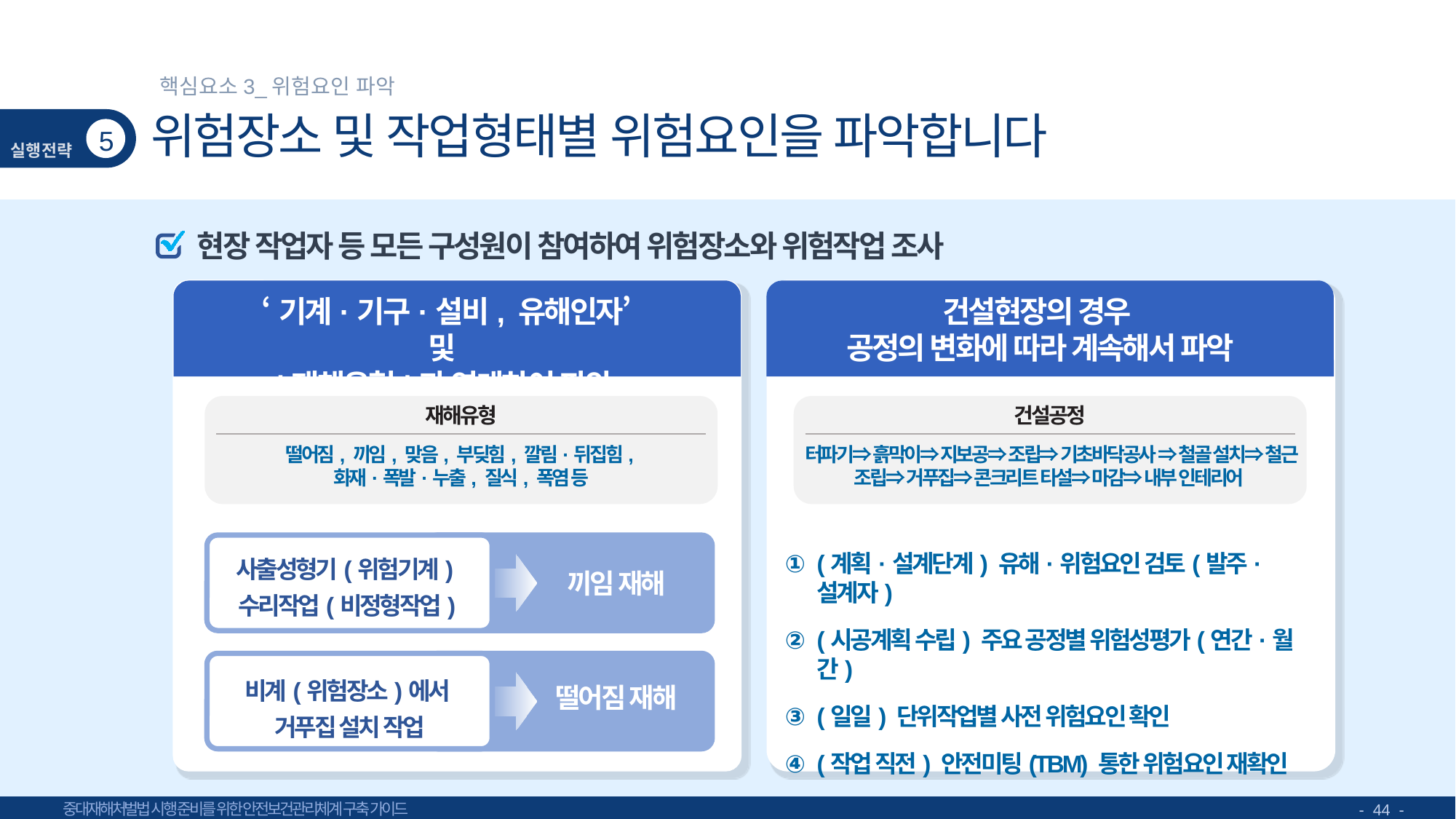

핵심요소3_위험요인 파악
# 위험장소 및 작업형태별 위험요인을 파악합니다
5
현장 작업자 등 모든 구성원이 참여하여 위험장소와 위험작업 조사

‘기계·기구·설비, 유해인자’ 및
'재해유형'과 연계하여 파악
건설현장의 경우
공정의 변화에 따라 계속해서 파악

재해유형
떨어짐, 끼임, 맞음, 부딪힘, 깔림·뒤집힘,
화재·폭발·누출, 질식, 폭염 등

건설공정
터파기⇒ 흙막이⇒ 지보공⇒ 조립⇒ 기초바닥공사 ⇒ 철골 설치⇒ 철근 조립⇒ 거푸집⇒ 콘크리트 타설⇒ 마감⇒ 내부 인테리어

사출성형기(위험기계)
수리작업(비정형작업)
(계획·설계단계) 유해·위험요인 검토(발주·설계자)
(시공계획 수립) 주요 공정별 위험성평가(연간·월간)
(일일) 단위작업별 사전 위험요인 확인
(작업 직전) 안전미팅(TBM) 통한 위험요인 재확인
끼임 재해

비계(위험장소)에서
거푸집 설치 작업
떨어짐 재해
-  44  -